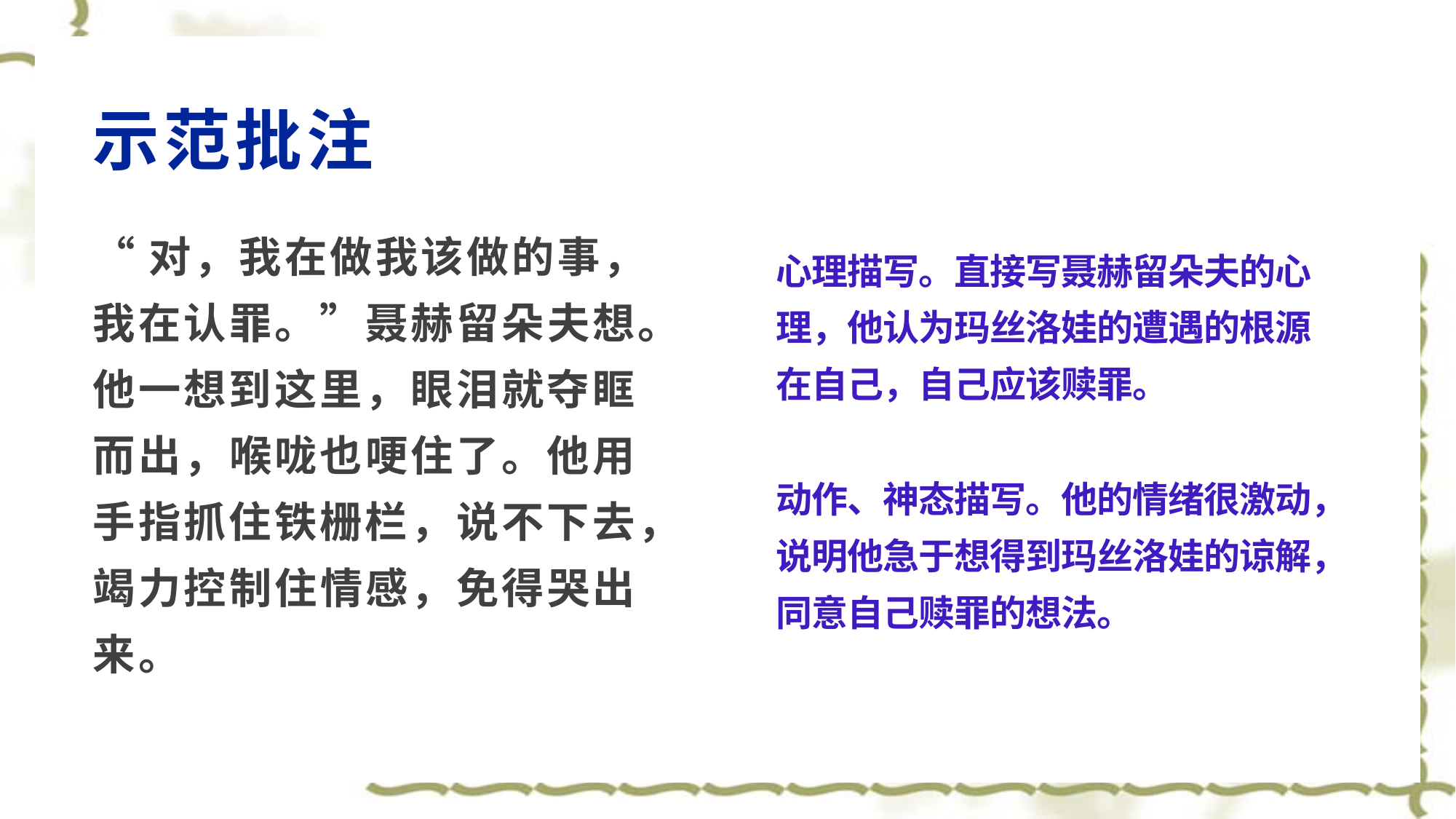

示范批注
“对，我在做我该做的事，我在认罪。”聂赫留朵夫想。他一想到这里，眼泪就夺眶而出，喉咙也哽住了。他用手指抓住铁栅栏，说不下去，竭力控制住情感，免得哭出来。
心理描写。直接写聂赫留朵夫的心理，他认为玛丝洛娃的遭遇的根源在自己，自己应该赎罪。
动作、神态描写。他的情绪很激动，说明他急于想得到玛丝洛娃的谅解，同意自己赎罪的想法。